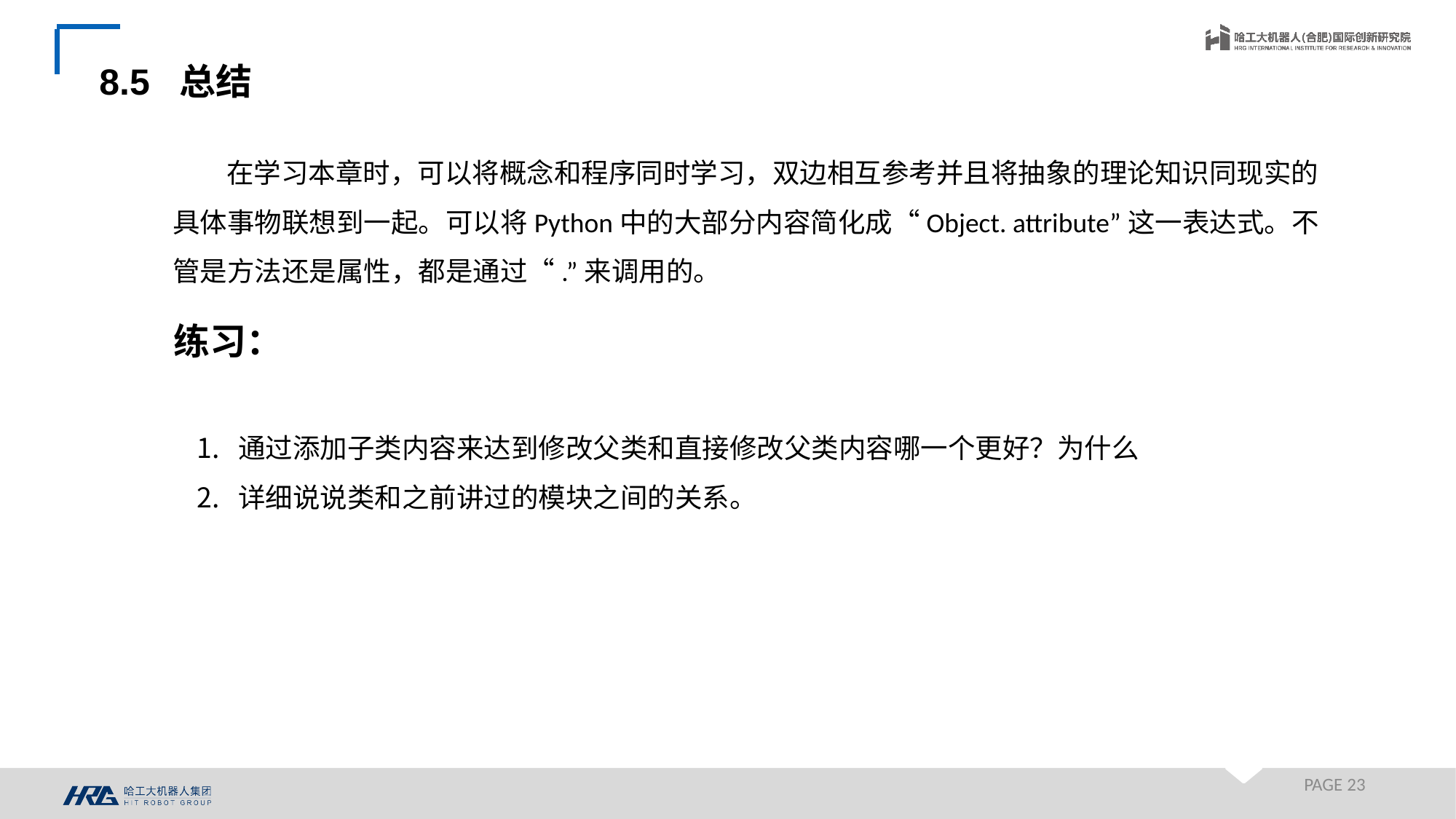

8.5  总结
在学习本章时，可以将概念和程序同时学习，双边相互参考并且将抽象的理论知识同现实的具体事物联想到一起。可以将Python中的大部分内容简化成“Object. attribute”这一表达式。不管是方法还是属性，都是通过“.”来调用的。
练习：
通过添加子类内容来达到修改父类和直接修改父类内容哪一个更好？为什么
详细说说类和之前讲过的模块之间的关系。